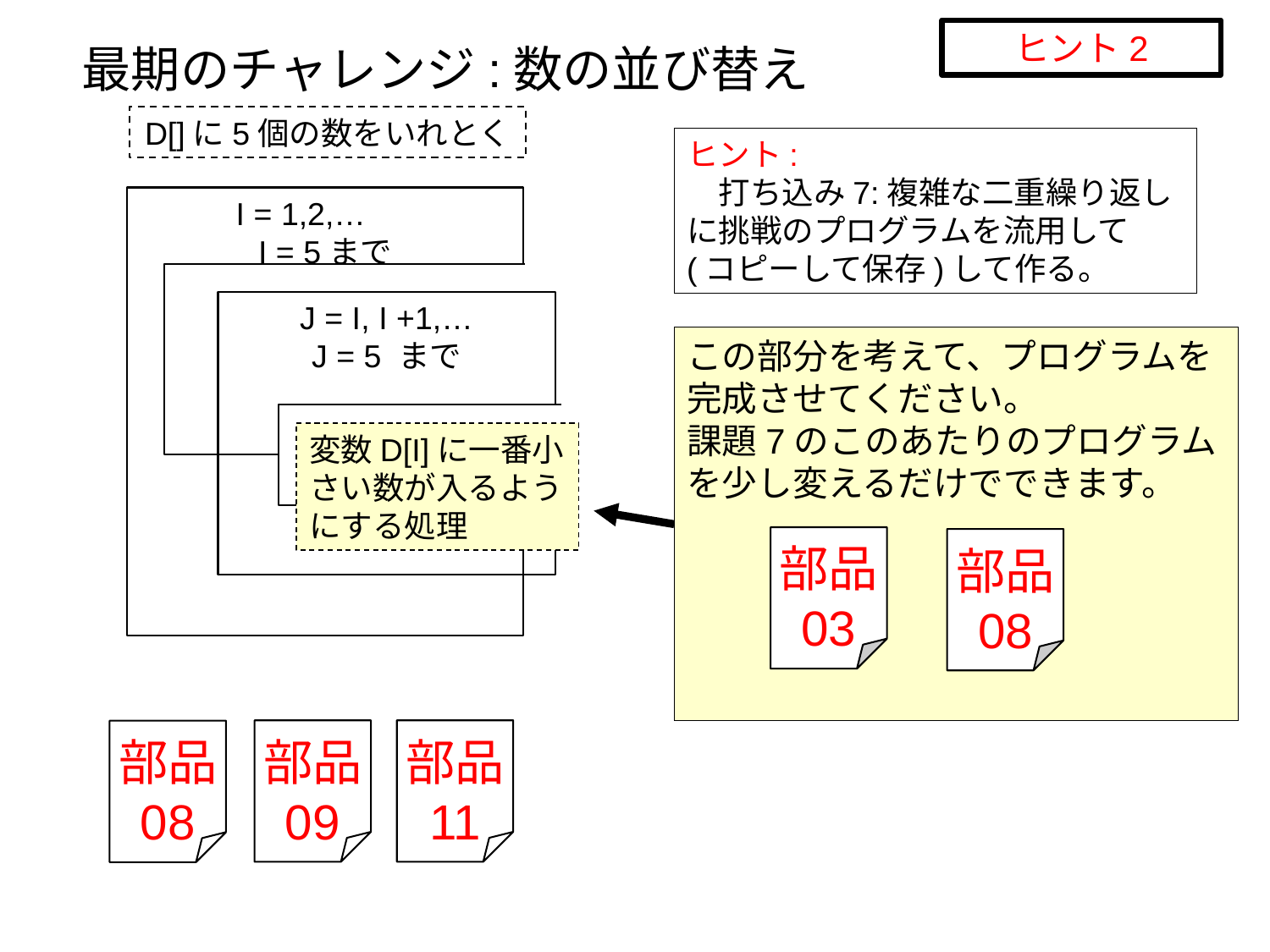

ヒント2
最期のチャレンジ:数の並び替え
D[]に5個の数をいれとく
I = 1,2,…
I = 5まで

J = I, I +1,…
J = 5 まで

ヒント:
　打ち込み7:複雑な二重繰り返しに挑戦のプログラムを流用して(コピーして保存)して作る。
この部分を考えて、プログラムを完成させてください。
課題7のこのあたりのプログラムを少し変えるだけでできます。

変数D[I]に一番小さい数が入るようにする処理

部品
03

部品
08

部品
09

部品
11

部品
08
55